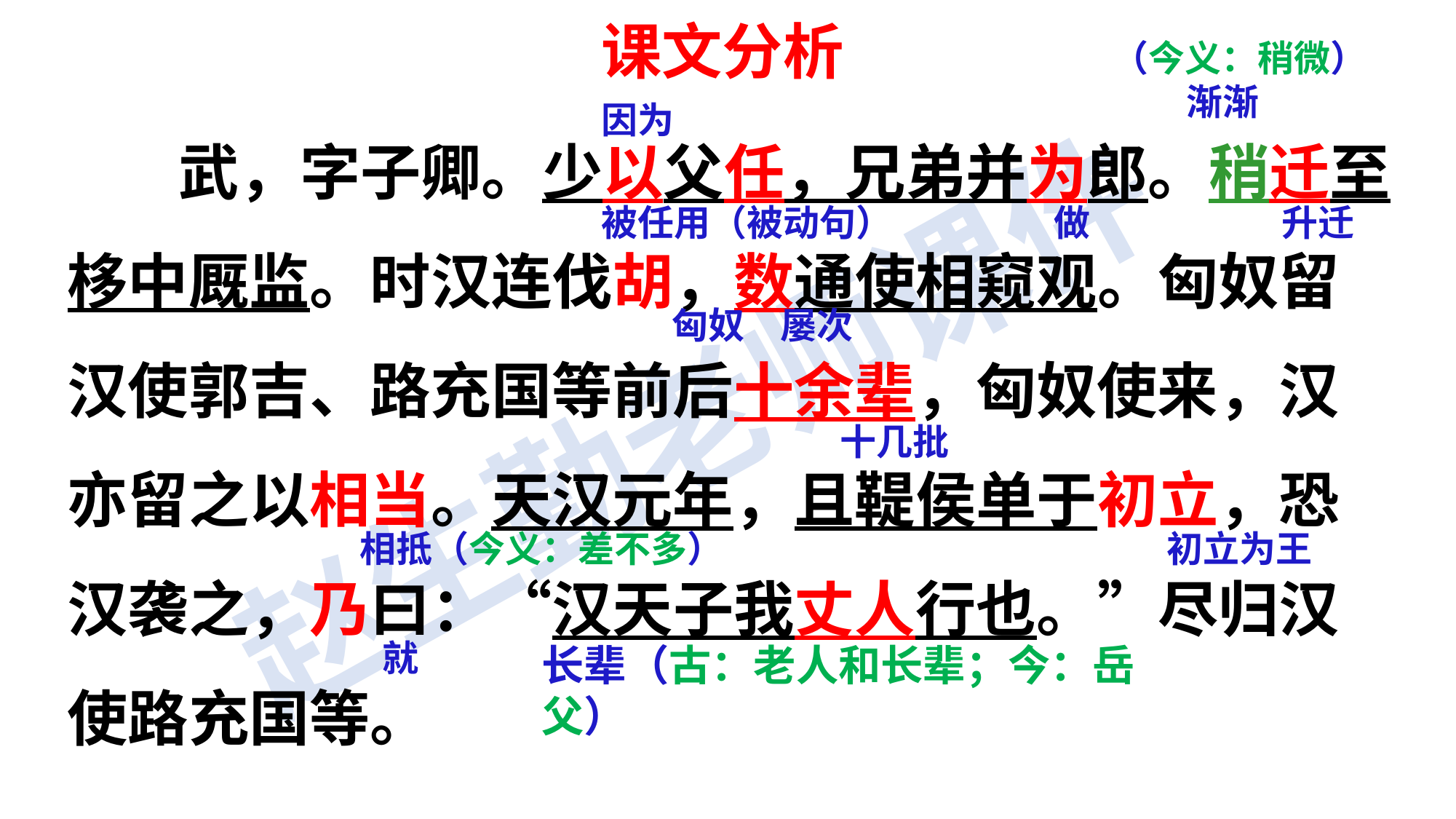

课文分析
（今义：稍微）
        渐渐
       武，字子卿。少以父任，兄弟并为郎。稍迁至栘中厩监。时汉连伐胡，数通使相窥观。匈奴留汉使郭吉、路充国等前后十余辈，匈奴使来，汉亦留之以相当。天汉元年，且鞮侯单于初立，恐汉袭之，乃曰：“汉天子我丈人行也。”尽归汉使路充国等。
因为
被任用（被动句）
做
升迁
匈奴
屡次
十几批
相抵（今义：差不多）
初立为王
就
长辈（古：老人和长辈；今：岳父）